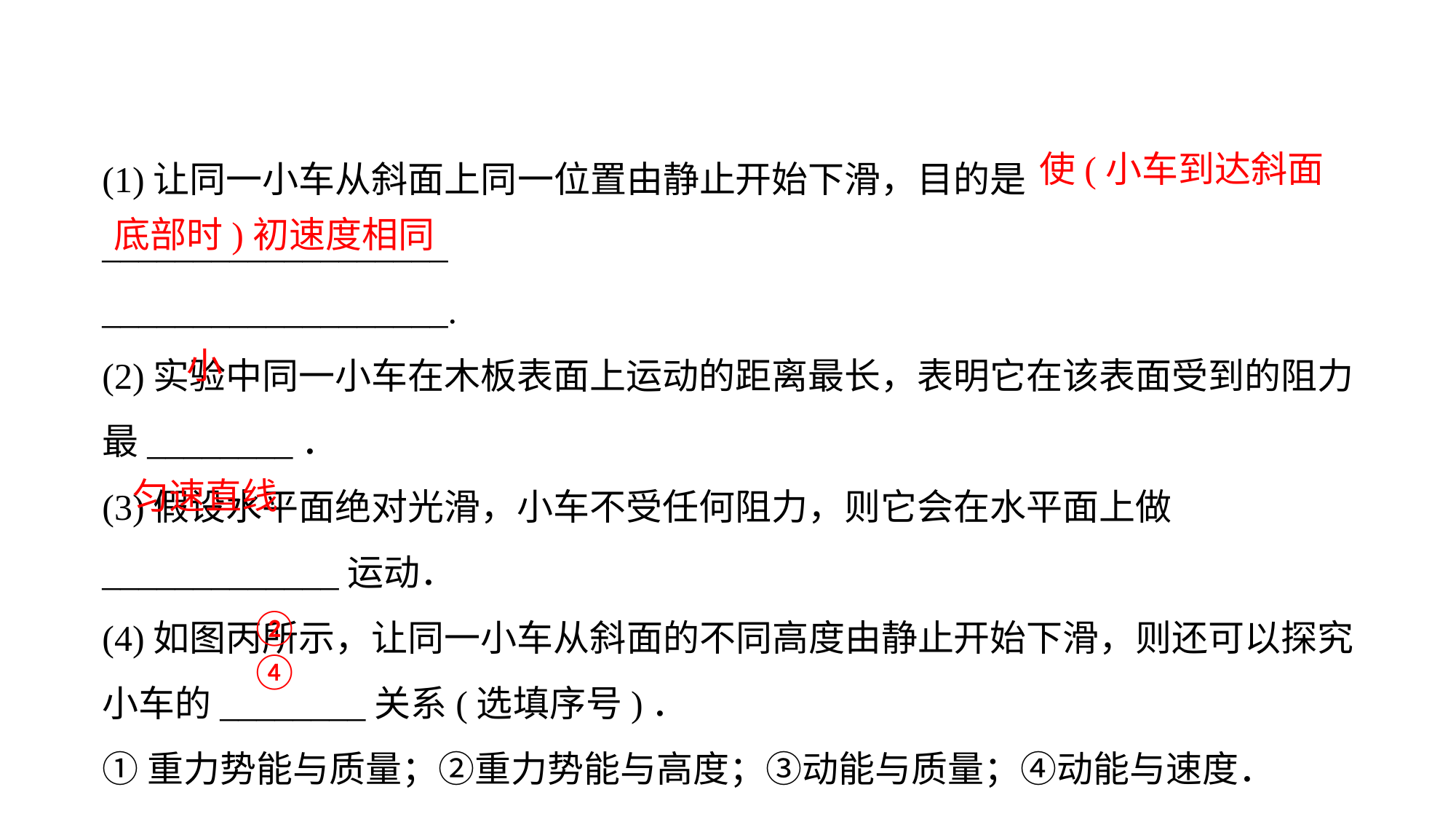

使(小车到达斜面底部时)初速度相同
(1)让同一小车从斜面上同一位置由静止开始下滑，目的是___________________
___________________.(2)实验中同一小车在木板表面上运动的距离最长，表明它在该表面受到的阻力最________．
(3)假设水平面绝对光滑，小车不受任何阻力，则它会在水平面上做_____________运动．(4)如图丙所示，让同一小车从斜面的不同高度由静止开始下滑，则还可以探究小车的________关系(选填序号)．
①重力势能与质量；②重力势能与高度；③动能与质量；④动能与速度．
小
匀速直线
②④